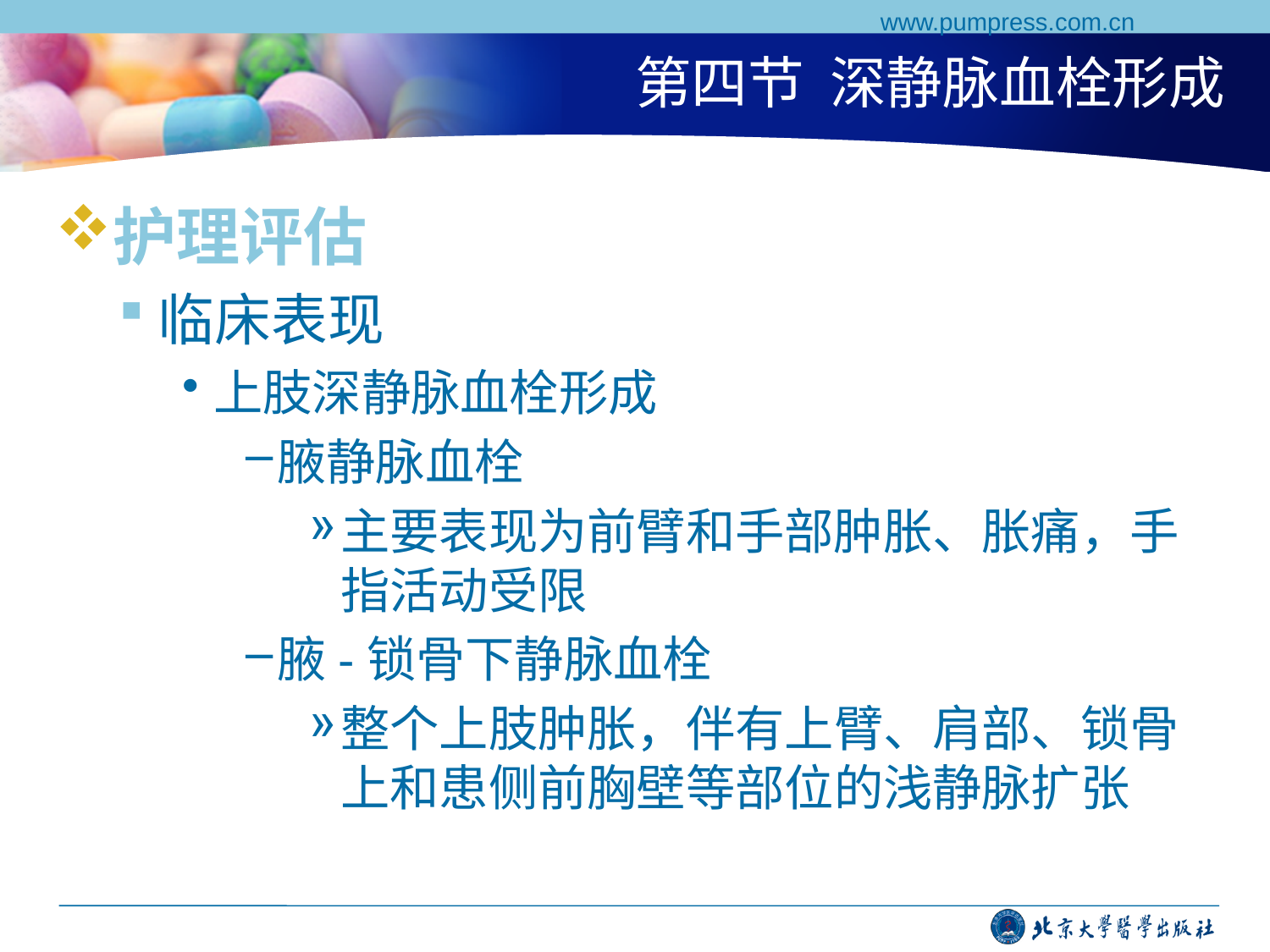

www.pumpress.com.cn
# 第四节  深静脉血栓形成
护理评估
临床表现
上肢深静脉血栓形成
腋静脉血栓
主要表现为前臂和手部肿胀、胀痛，手指活动受限
腋-锁骨下静脉血栓
整个上肢肿胀，伴有上臂、肩部、锁骨上和患侧前胸壁等部位的浅静脉扩张